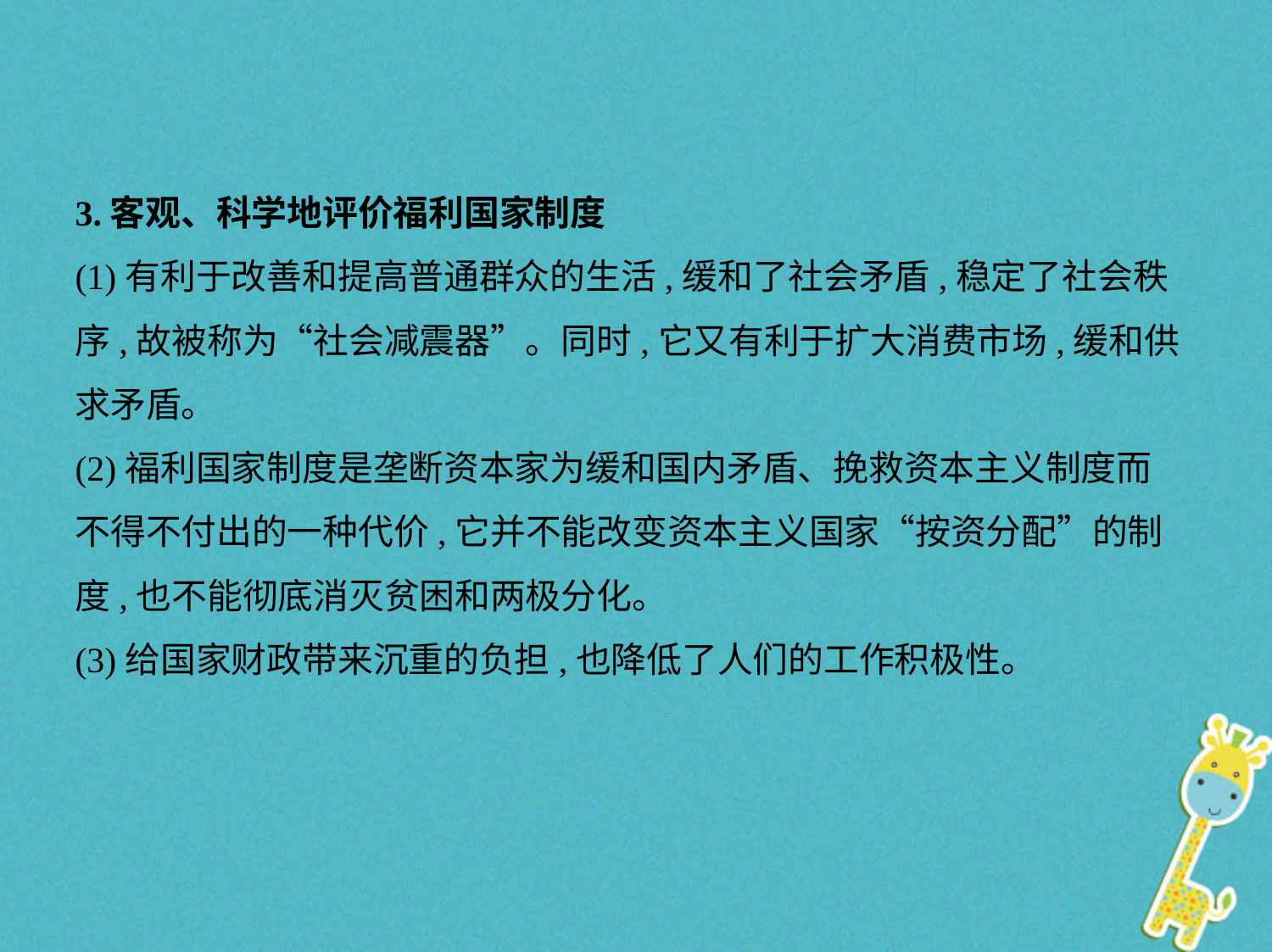

3.客观、科学地评价福利国家制度
(1)有利于改善和提高普通群众的生活,缓和了社会矛盾,稳定了社会秩
序,故被称为“社会减震器”。同时,它又有利于扩大消费市场,缓和供
求矛盾。
(2)福利国家制度是垄断资本家为缓和国内矛盾、挽救资本主义制度而
不得不付出的一种代价,它并不能改变资本主义国家“按资分配”的制
度,也不能彻底消灭贫困和两极分化。
(3)给国家财政带来沉重的负担,也降低了人们的工作积极性。